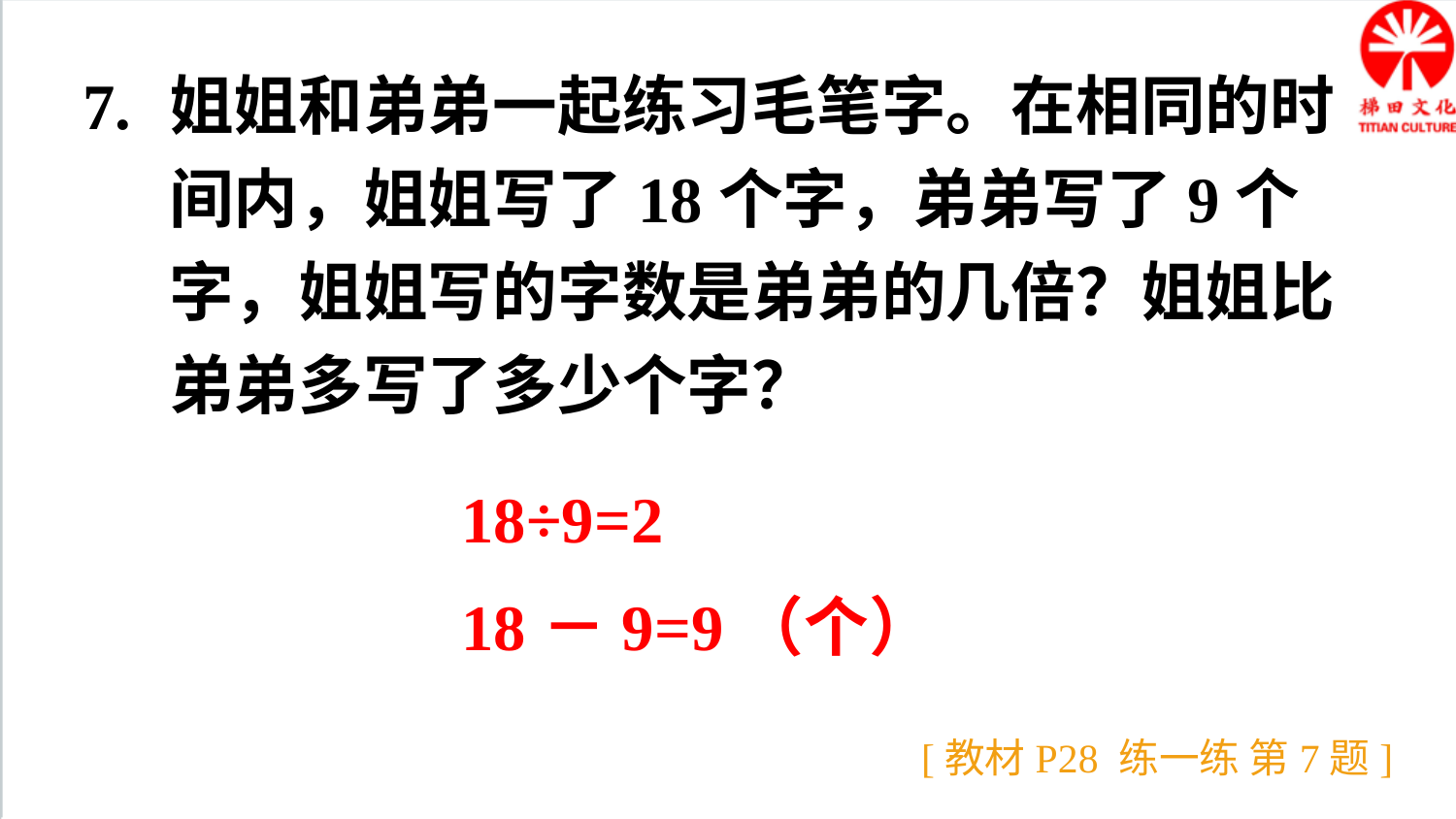

7.
姐姐和弟弟一起练习毛笔字。在相同的时间内，姐姐写了18个字，弟弟写了9个字，姐姐写的字数是弟弟的几倍？姐姐比弟弟多写了多少个字？
18÷9=2
18－9=9（个）
[教材P28 练一练 第7题]